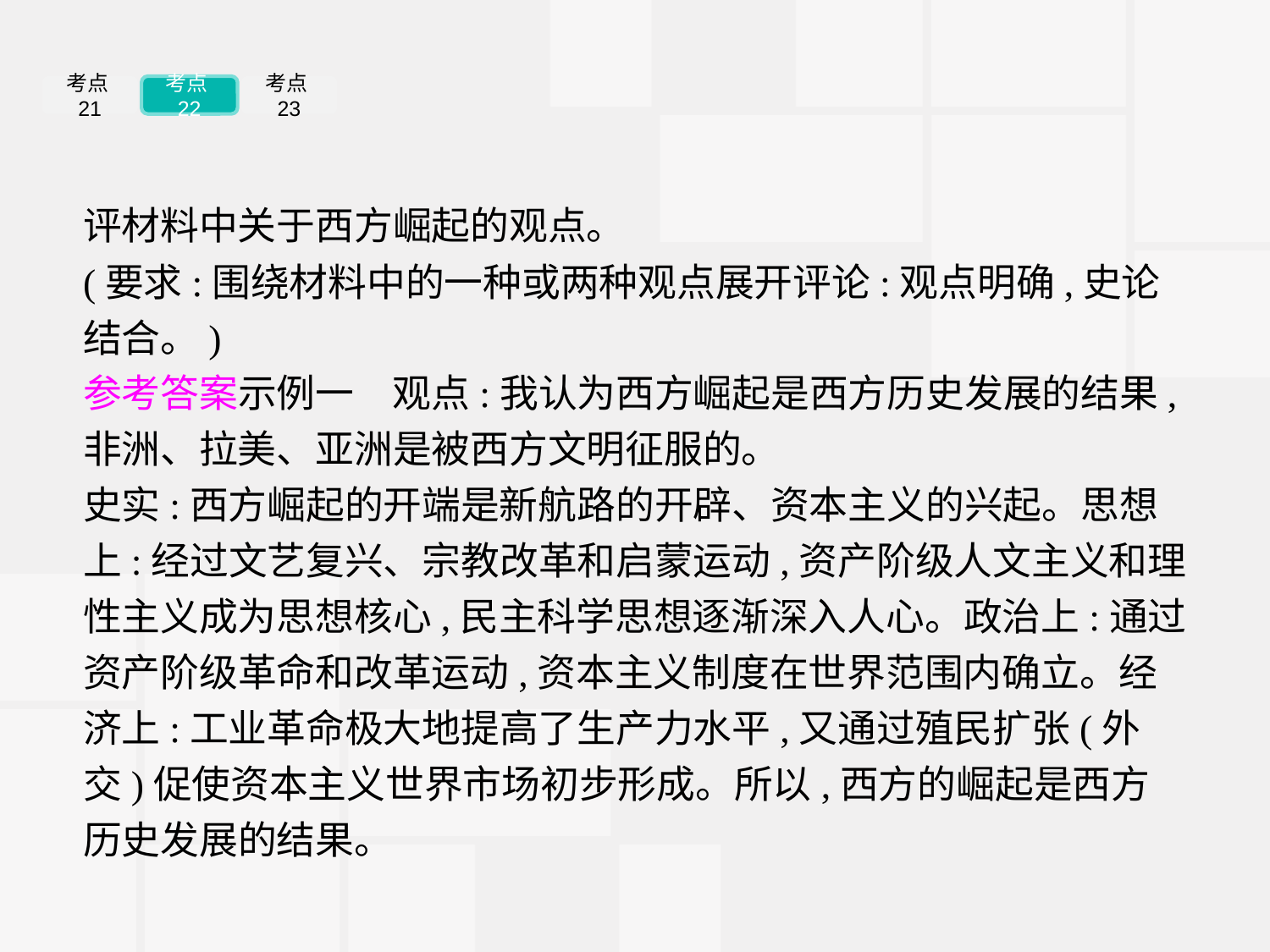

考点21
考点22
考点23
评材料中关于西方崛起的观点。
(要求:围绕材料中的一种或两种观点展开评论:观点明确,史论结合。)
参考答案示例一　观点:我认为西方崛起是西方历史发展的结果,非洲、拉美、亚洲是被西方文明征服的。
史实:西方崛起的开端是新航路的开辟、资本主义的兴起。思想上:经过文艺复兴、宗教改革和启蒙运动,资产阶级人文主义和理性主义成为思想核心,民主科学思想逐渐深入人心。政治上:通过资产阶级革命和改革运动,资本主义制度在世界范围内确立。经济上:工业革命极大地提高了生产力水平,又通过殖民扩张(外交)促使资本主义世界市场初步形成。所以,西方的崛起是西方历史发展的结果。